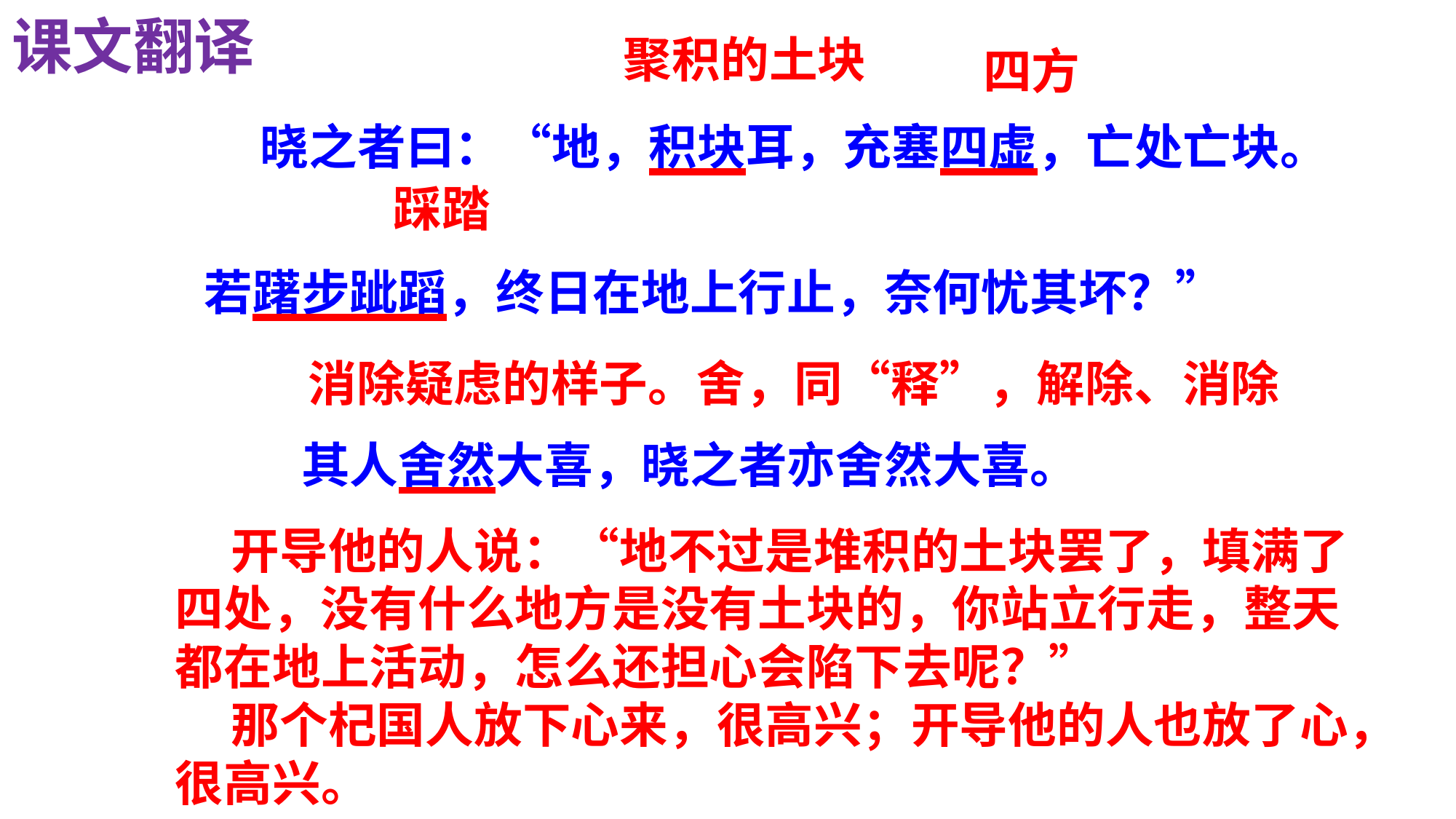

课文翻译
    晓之者曰：“地，积块耳，充塞四虚，亡处亡块。若躇步跐蹈，终日在地上行止，奈何忧其坏？”
　　其人舍然大喜，晓之者亦舍然大喜。
聚积的土块
四方
踩踏
消除疑虑的样子。舍，同“释”，解除、消除
    开导他的人说：“地不过是堆积的土块罢了，填满了四处，没有什么地方是没有土块的，你站立行走，整天都在地上活动，怎么还担心会陷下去呢？”
    那个杞国人放下心来，很高兴；开导他的人也放了心，很高兴。